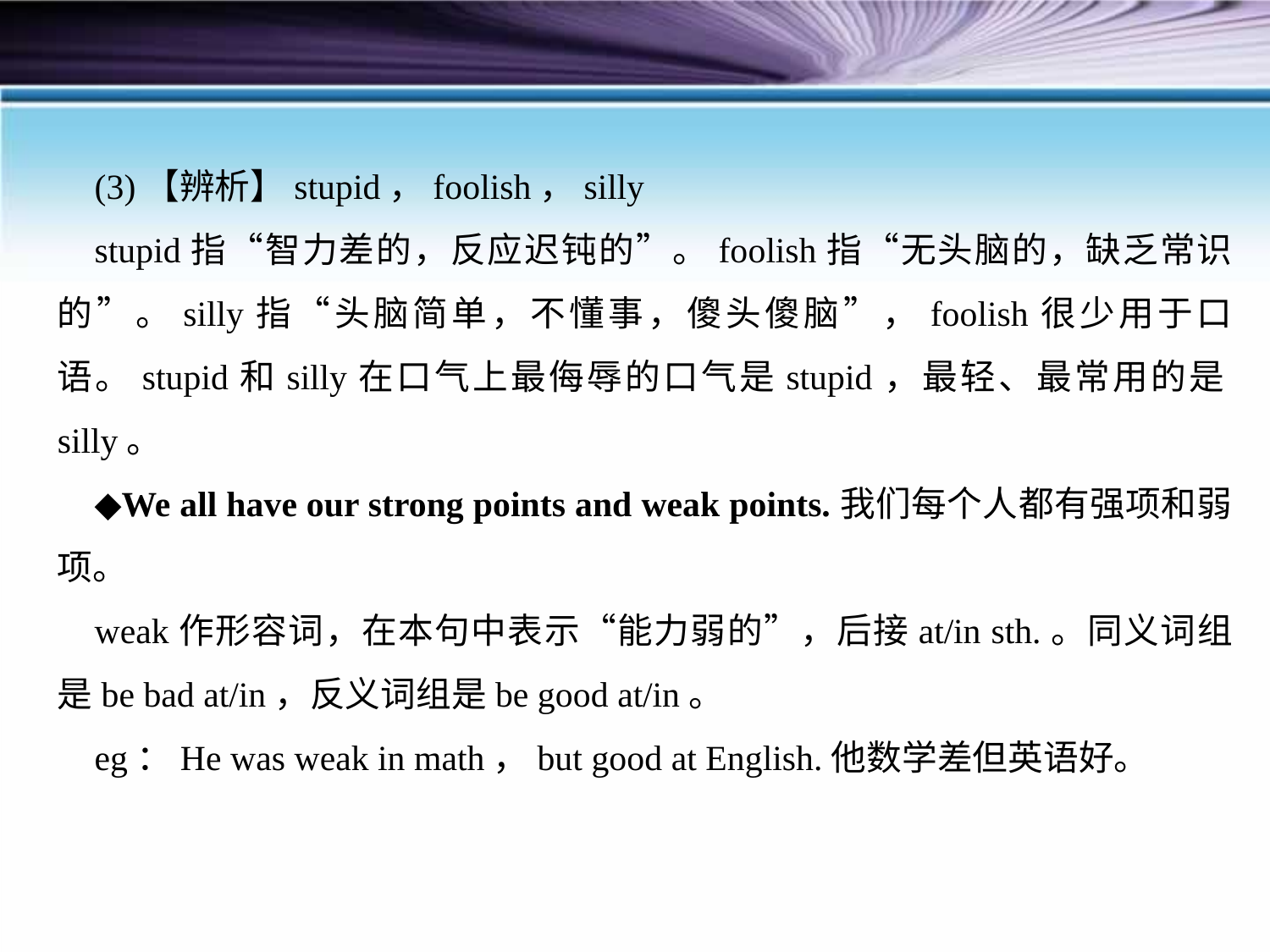

(3)【辨析】stupid，foolish，silly
stupid指“智力差的，反应迟钝的”。foolish指“无头脑的，缺乏常识的”。silly指“头脑简单，不懂事，傻头傻脑”，foolish很少用于口语。stupid和silly在口气上最侮辱的口气是stupid，最轻、最常用的是silly。
◆We all have our strong points and weak points.我们每个人都有强项和弱项。
weak作形容词，在本句中表示“能力弱的”，后接at/in sth.。同义词组是be bad at/in，反义词组是be good at/in。
eg：He was weak in math，but good at English.他数学差但英语好。
PPT模板：www.1ppt.com/moban/                  PPT素材：www.1ppt.com/sucai/
PPT背景：www.1ppt.com/beijing/                   PPT图表：www.1ppt.com/tubiao/
PPT下载：www.1ppt.com/xiazai/                     PPT教程： www.1ppt.com/powerpoint/
资料下载：www.1ppt.com/ziliao/                   范文下载：www.1ppt.com/fanwen/
试卷下载：www.1ppt.com/shiti/                     教案下载：www.1ppt.com/jiaoan/
PPT论坛：www.1ppt.cn                                     PPT课件：www.1ppt.com/kejian/
语文课件：www.1ppt.com/kejian/yuwen/    数学课件：www.1ppt.com/kejian/shuxue/
英语课件：www.1ppt.com/kejian/yingyu/    美术课件：www.1ppt.com/kejian/meishu/
科学课件：www.1ppt.com/kejian/kexue/     物理课件：www.1ppt.com/kejian/wuli/
化学课件：www.1ppt.com/kejian/huaxue/  生物课件：www.1ppt.com/kejian/shengwu/
地理课件：www.1ppt.com/kejian/dili/          历史课件：www.1ppt.com/kejian/lishi/